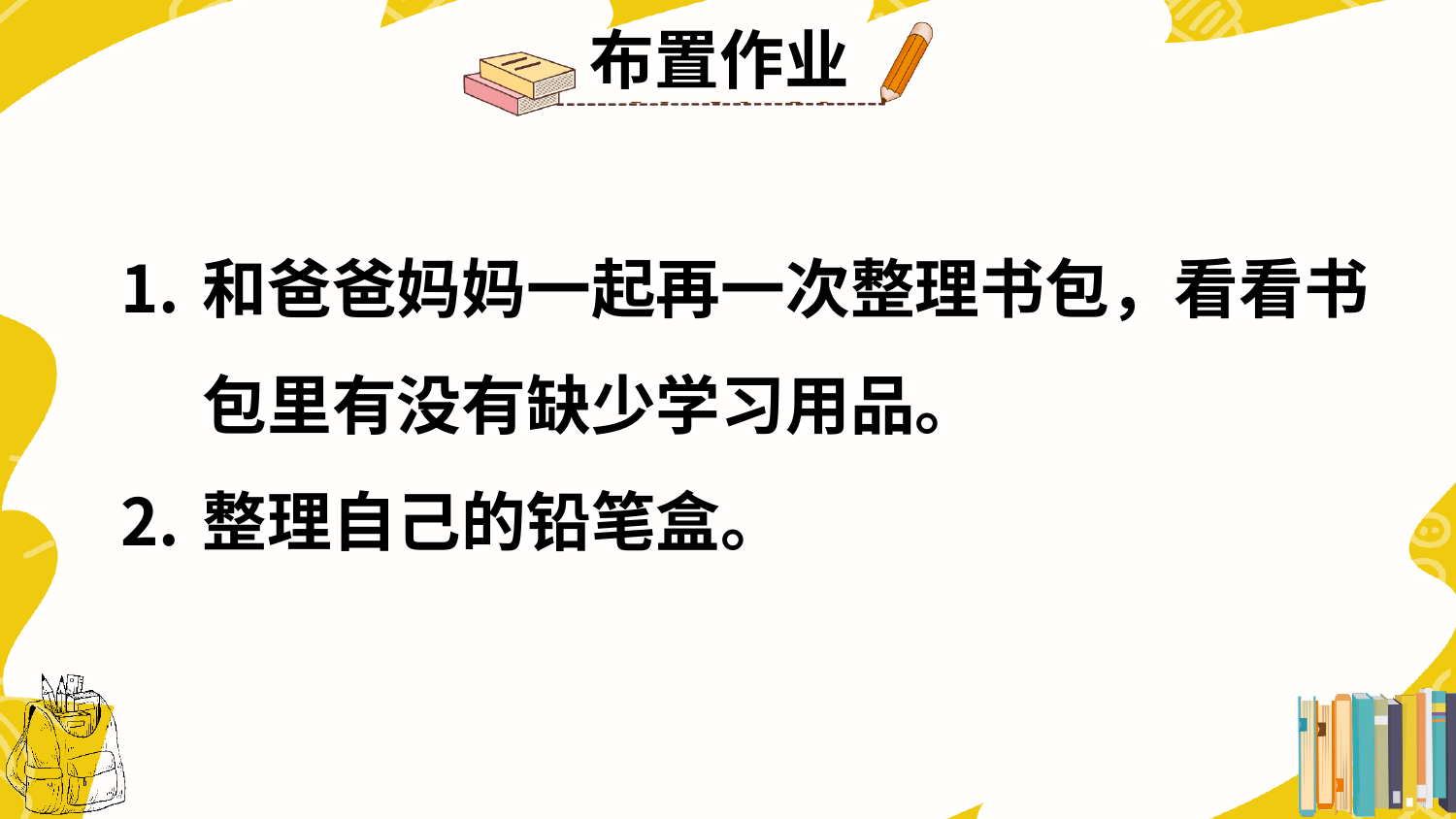

布置作业
和爸爸妈妈一起再一次整理书包，看看书包里有没有缺少学习用品。
整理自己的铅笔盒。